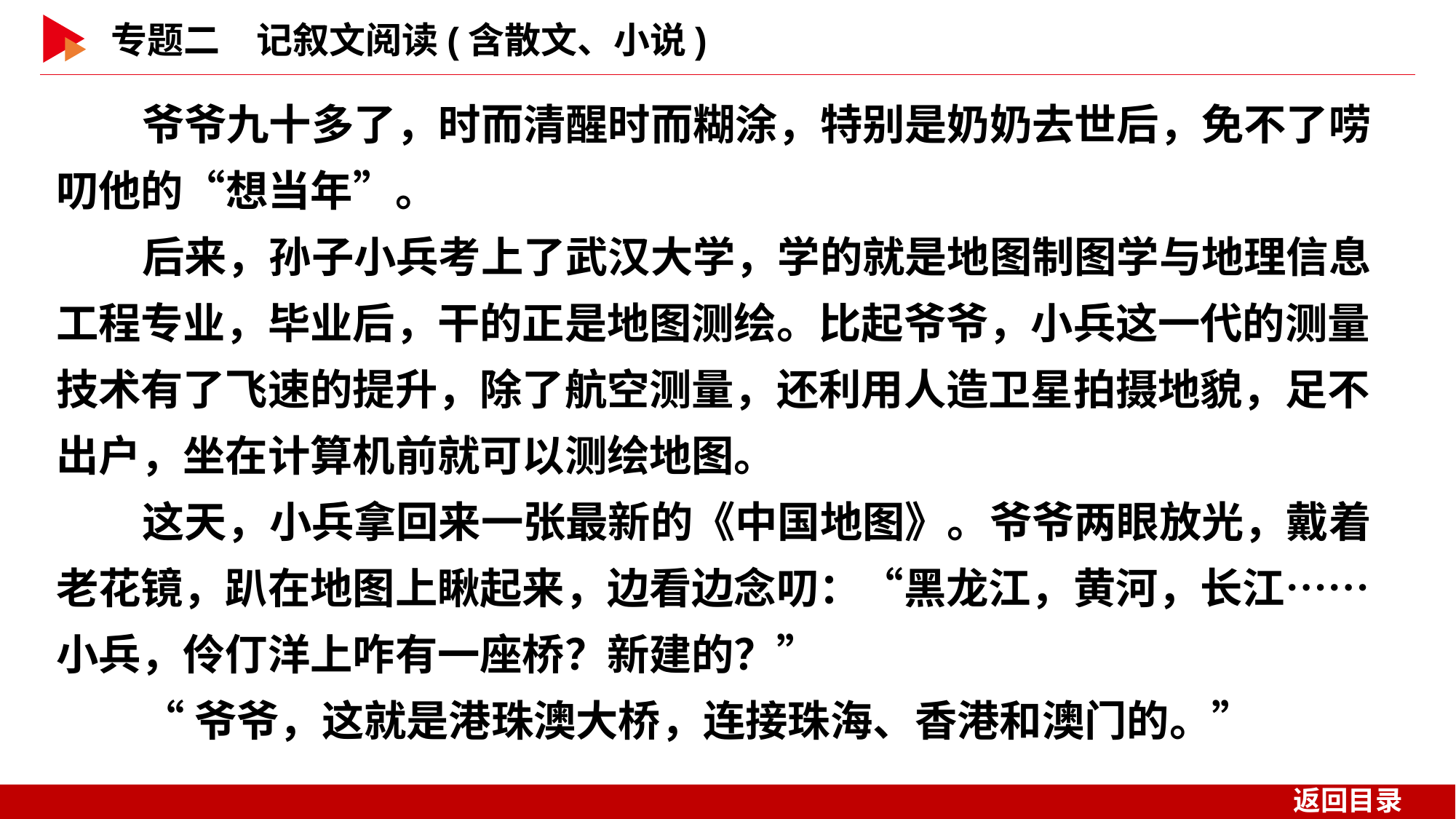

爷爷九十多了，时而清醒时而糊涂，特别是奶奶去世后，免不了唠叨他的“想当年”。
后来，孙子小兵考上了武汉大学，学的就是地图制图学与地理信息工程专业，毕业后，干的正是地图测绘。比起爷爷，小兵这一代的测量技术有了飞速的提升，除了航空测量，还利用人造卫星拍摄地貌，足不出户，坐在计算机前就可以测绘地图。
这天，小兵拿回来一张最新的《中国地图》。爷爷两眼放光，戴着老花镜，趴在地图上瞅起来，边看边念叨：“黑龙江，黄河，长江……小兵，伶仃洋上咋有一座桥？新建的？”
“爷爷，这就是港珠澳大桥，连接珠海、香港和澳门的。”